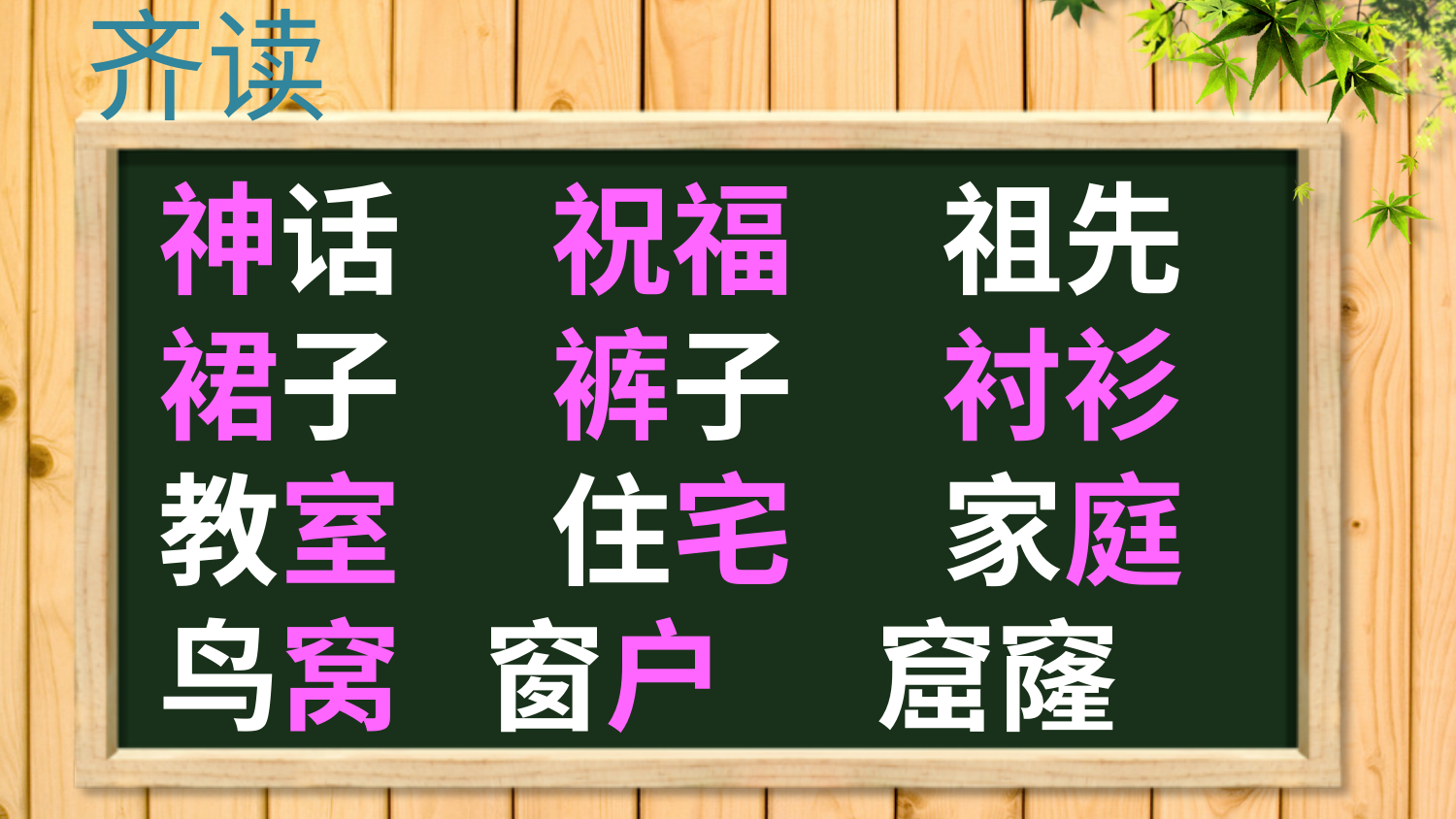

齐读
神话　 祝福 　祖先
裙子　 裤子 　衬衫
教室　 住宅 　家庭
鸟窝   窗户 　窟窿